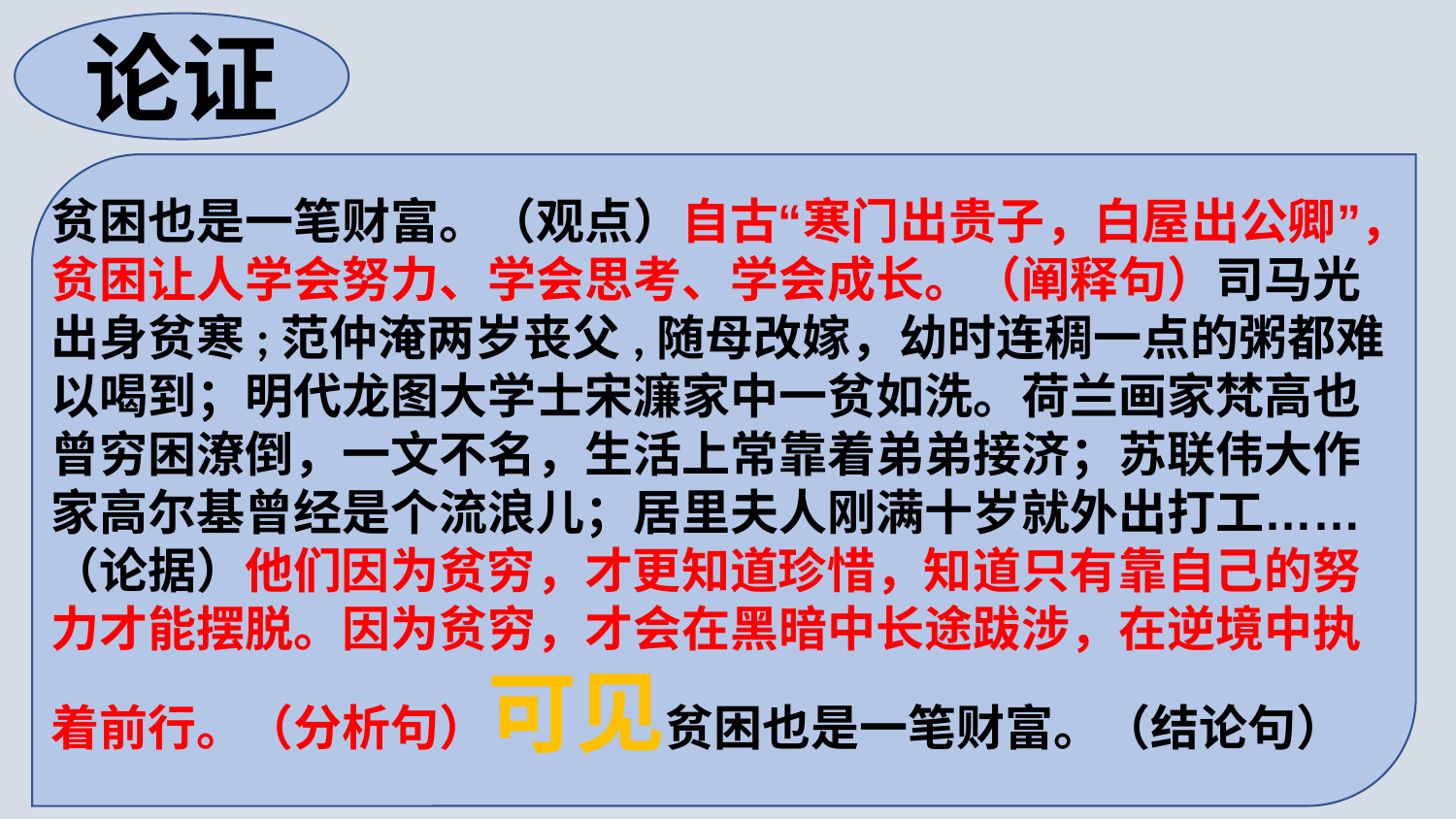

论证

贫困也是一笔财富。（观点）自古“寒门出贵子，白屋出公卿”，贫困让人学会努力、学会思考、学会成长。（阐释句）司马光出身贫寒;范仲淹两岁丧父,随母改嫁，幼时连稠一点的粥都难以喝到；明代龙图大学士宋濂家中一贫如洗。荷兰画家梵高也曾穷困潦倒，一文不名，生活上常靠着弟弟接济；苏联伟大作家高尔基曾经是个流浪儿；居里夫人刚满十岁就外出打工……（论据）他们因为贫穷，才更知道珍惜，知道只有靠自己的努力才能摆脱。因为贫穷，才会在黑暗中长途跋涉，在逆境中执着前行。（分析句）可见贫困也是一笔财富。（结论句）